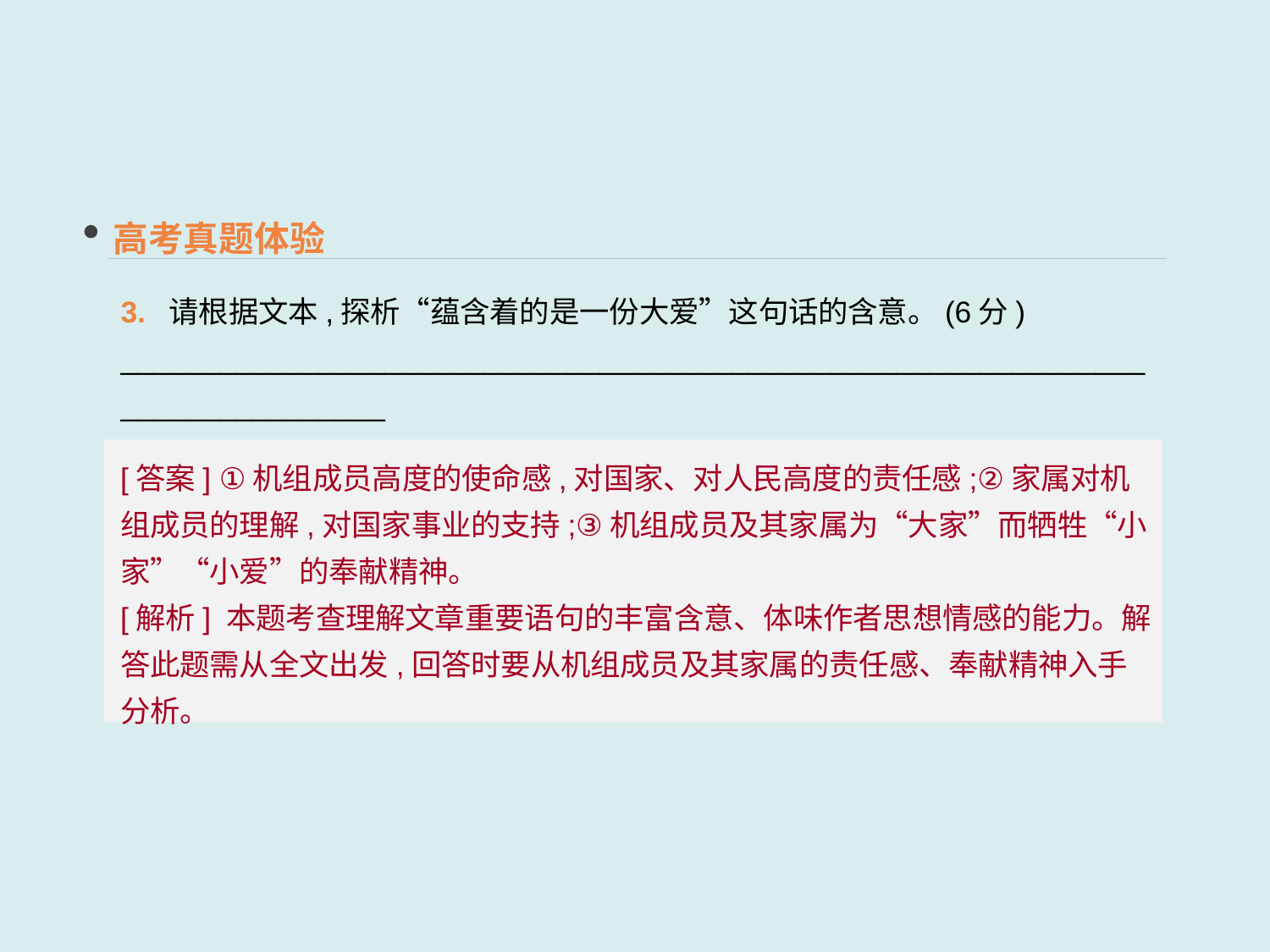

高考真题体验

3.  请根据文本,探析“蕴含着的是一份大爱”这句话的含意。(6分)
______________________________________________________________________________

[答案] ①机组成员高度的使命感,对国家、对人民高度的责任感;②家属对机组成员的理解,对国家事业的支持;③机组成员及其家属为“大家”而牺牲“小家”“小爱”的奉献精神。
[解析] 本题考查理解文章重要语句的丰富含意、体味作者思想情感的能力。解答此题需从全文出发,回答时要从机组成员及其家属的责任感、奉献精神入手分析。